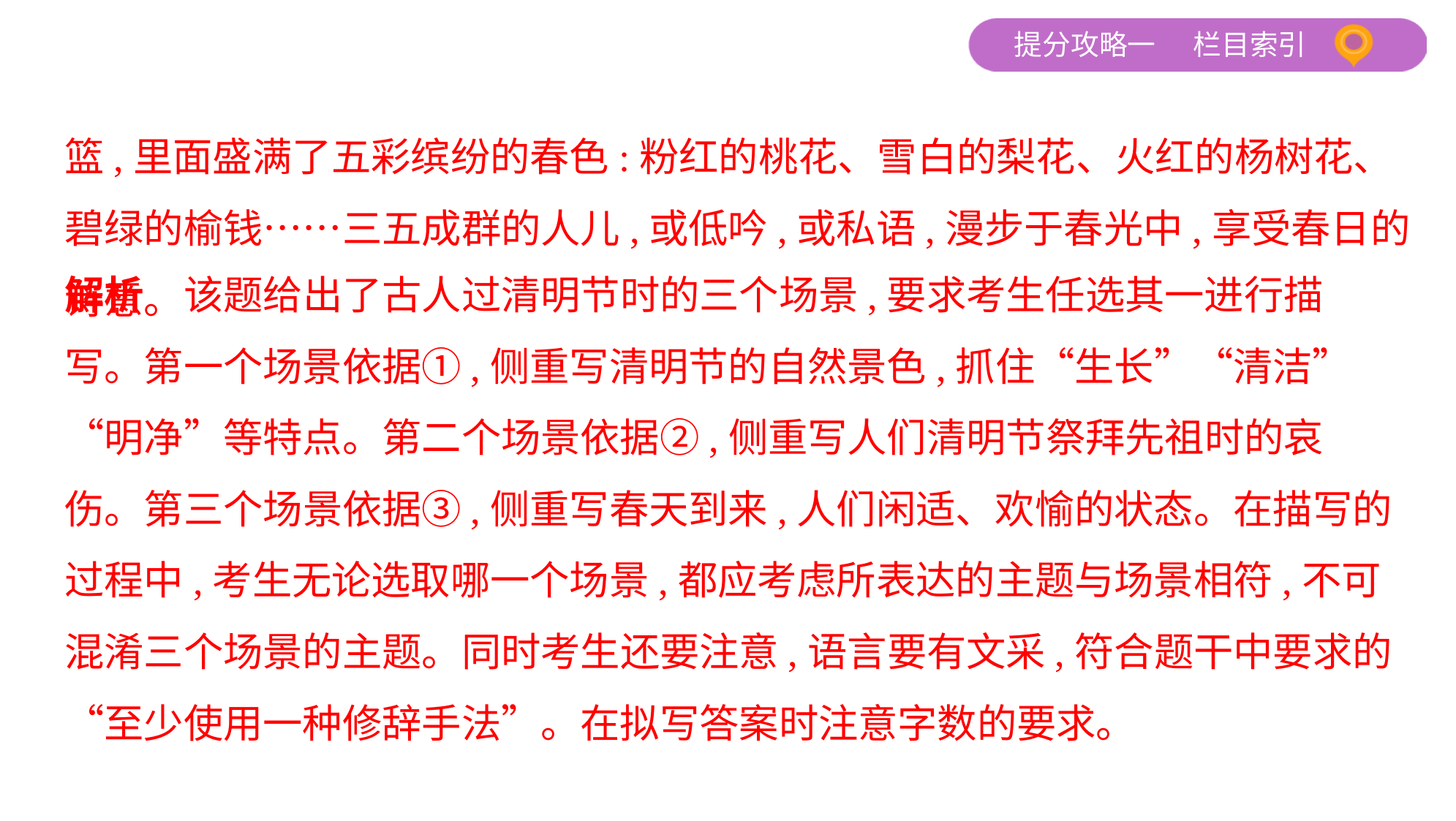

篮,里面盛满了五彩缤纷的春色:粉红的桃花、雪白的梨花、火红的杨树花、碧绿的榆钱……三五成群的人儿,或低吟,或私语,漫步于春光中,享受春日的诗意。
解析　该题给出了古人过清明节时的三个场景,要求考生任选其一进行描
写。第一个场景依据①,侧重写清明节的自然景色,抓住“生长”“清洁”
“明净”等特点。第二个场景依据②,侧重写人们清明节祭拜先祖时的哀
伤。第三个场景依据③,侧重写春天到来,人们闲适、欢愉的状态。在描写的
过程中,考生无论选取哪一个场景,都应考虑所表达的主题与场景相符,不可
混淆三个场景的主题。同时考生还要注意,语言要有文采,符合题干中要求的
“至少使用一种修辞手法”。在拟写答案时注意字数的要求。